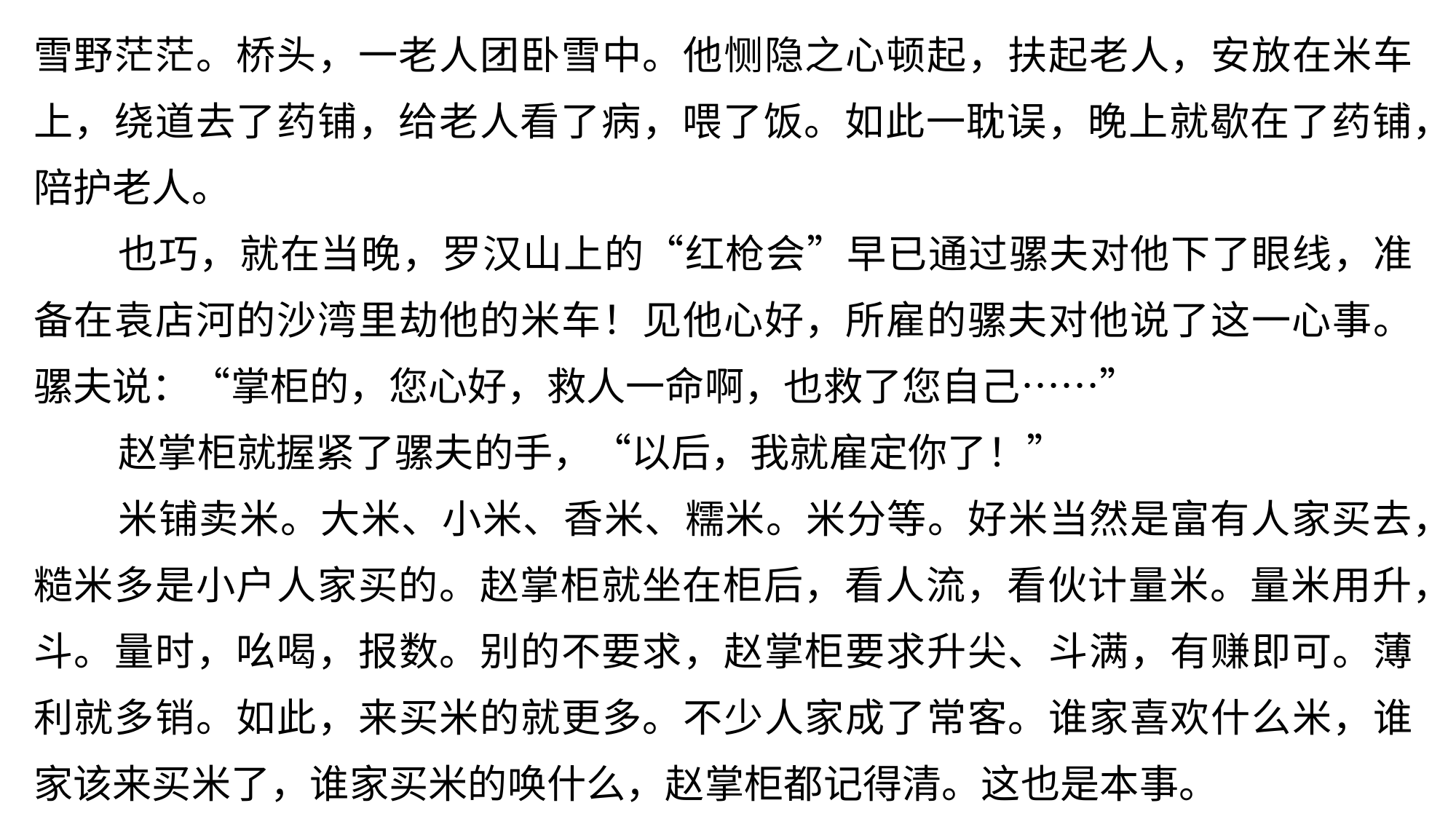

雪野茫茫。桥头，一老人团卧雪中。他恻隐之心顿起，扶起老人，安放在米车上，绕道去了药铺，给老人看了病，喂了饭。如此一耽误，晚上就歇在了药铺，陪护老人。
也巧，就在当晚，罗汉山上的“红枪会”早已通过骡夫对他下了眼线，准备在袁店河的沙湾里劫他的米车！见他心好，所雇的骡夫对他说了这一心事。骡夫说：“掌柜的，您心好，救人一命啊，也救了您自己……”
赵掌柜就握紧了骡夫的手，“以后，我就雇定你了！”
米铺卖米。大米、小米、香米、糯米。米分等。好米当然是富有人家买去，糙米多是小户人家买的。赵掌柜就坐在柜后，看人流，看伙计量米。量米用升，斗。量时，吆喝，报数。别的不要求，赵掌柜要求升尖、斗满，有赚即可。薄利就多销。如此，来买米的就更多。不少人家成了常客。谁家喜欢什么米，谁家该来买米了，谁家买米的唤什么，赵掌柜都记得清。这也是本事。